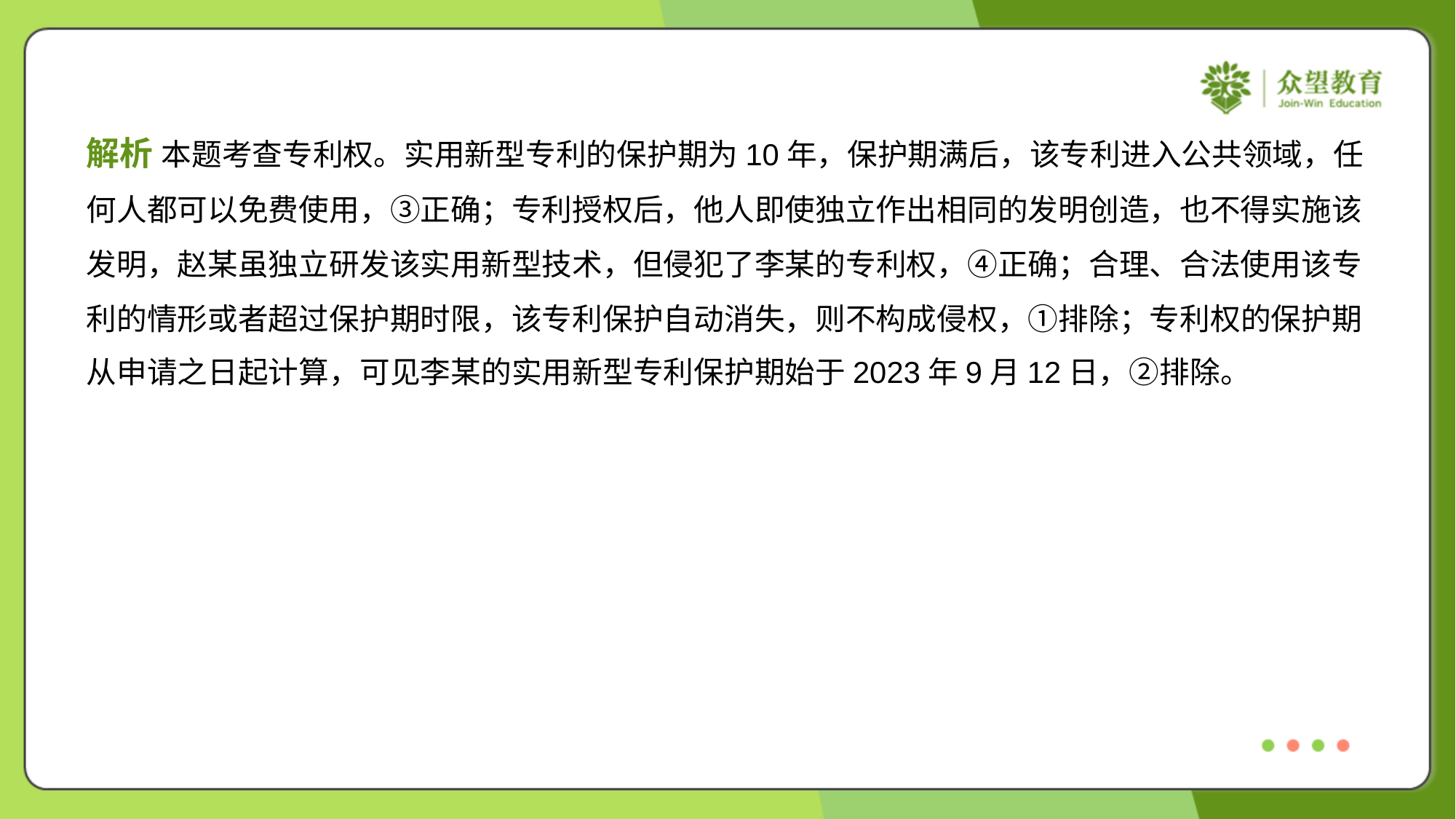

解析 本题考查专利权。实用新型专利的保护期为10年，保护期满后，该专利进入公共领域，任
何人都可以免费使用，③正确；专利授权后，他人即使独立作出相同的发明创造，也不得实施该
发明，赵某虽独立研发该实用新型技术，但侵犯了李某的专利权，④正确；合理、合法使用该专
利的情形或者超过保护期时限，该专利保护自动消失，则不构成侵权，①排除；专利权的保护期
从申请之日起计算，可见李某的实用新型专利保护期始于2023年9月12日，②排除。